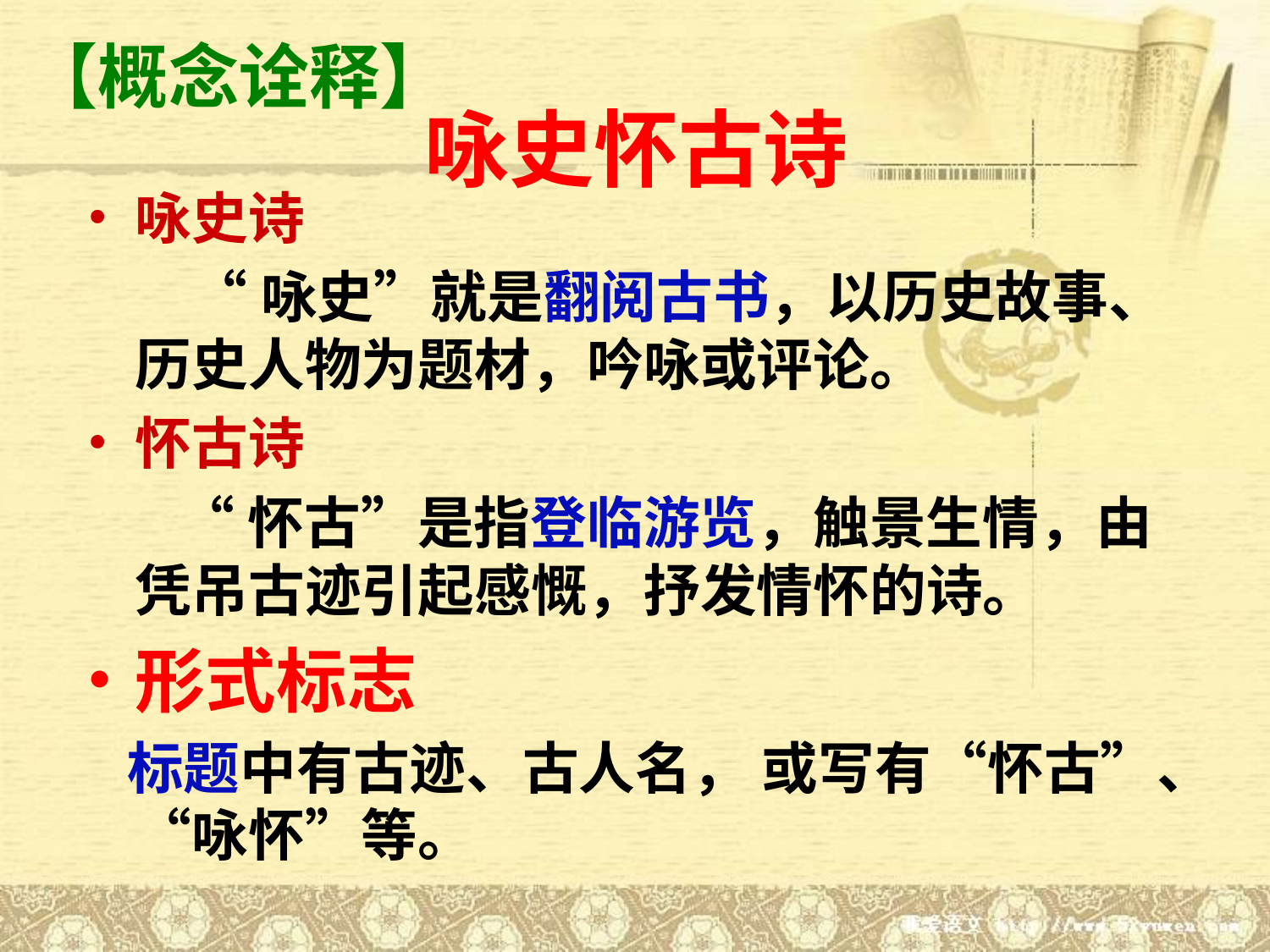

【概念诠释】
咏史怀古诗
咏史诗
        “咏史”就是翻阅古书，以历史故事、历史人物为题材，吟咏或评论。
怀古诗
       “怀古”是指登临游览，触景生情，由凭吊古迹引起感慨，抒发情怀的诗。
形式标志
  标题中有古迹、古人名， 或写有“怀古”、“咏怀”等。